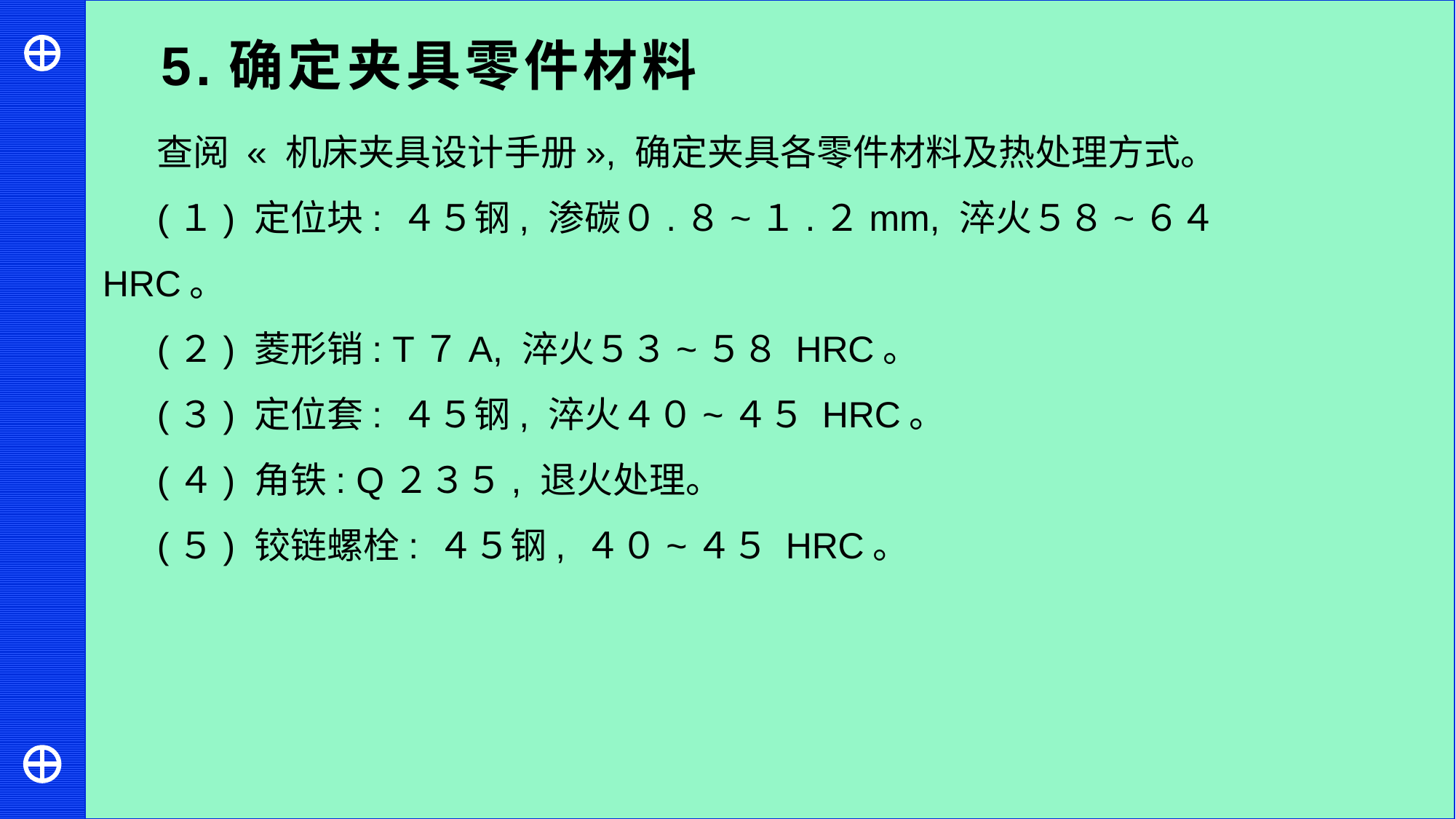

5.确定夹具零件材料
查阅 « 机床夹具设计手册», 确定夹具各零件材料及热处理方式。
(１) 定位块: ４５钢, 渗碳０.８~１.２mm, 淬火５８~６４HRC。
(２) 菱形销: T７A, 淬火５３~５８ HRC。
(３) 定位套: ４５钢, 淬火４０~４５ HRC。
(４) 角铁: Q２３５, 退火处理。
(５) 铰链螺栓: ４５钢, ４０~４５ HRC。